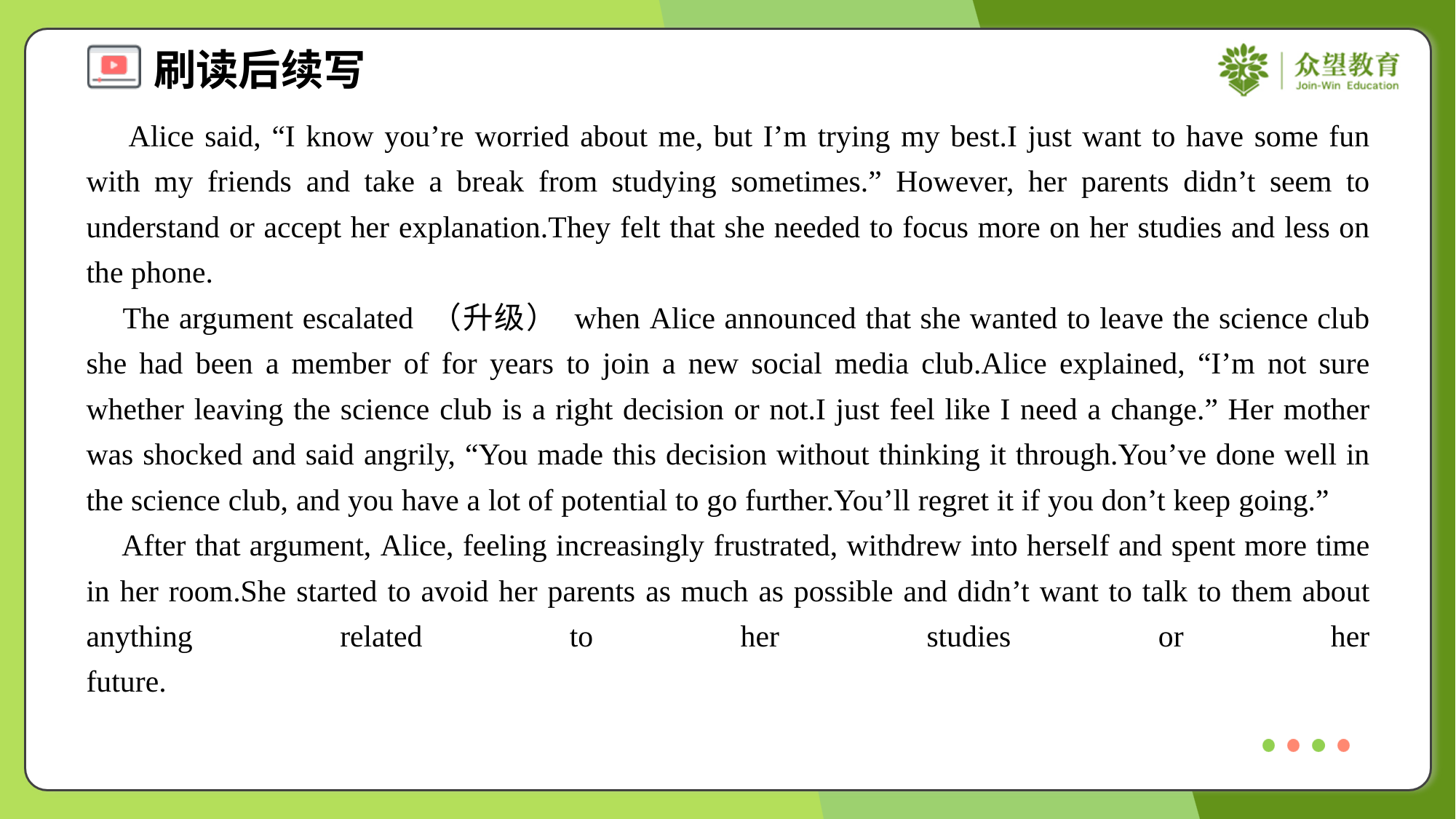

Alice said, “I know you’re worried about me, but I’m trying my best.I just want to have some fun with my friends and take a break from studying sometimes.” However, her parents didn’t seem to understand or accept her explanation.They felt that she needed to focus more on her studies and less on the phone.
    The argument escalated （升级） when Alice announced that she wanted to leave the science club she had been a member of for years to join a new social media club.Alice explained, “I’m not sure whether leaving the science club is a right decision or not.I just feel like I need a change.” Her mother was shocked and said angrily, “You made this decision without thinking it through.You’ve done well in the science club, and you have a lot of potential to go further.You’ll regret it if you don’t keep going.”
    After that argument, Alice, feeling increasingly frustrated, withdrew into herself and spent more time in her room.She started to avoid her parents as much as possible and didn’t want to talk to them about anything related to her studies or her future.#6